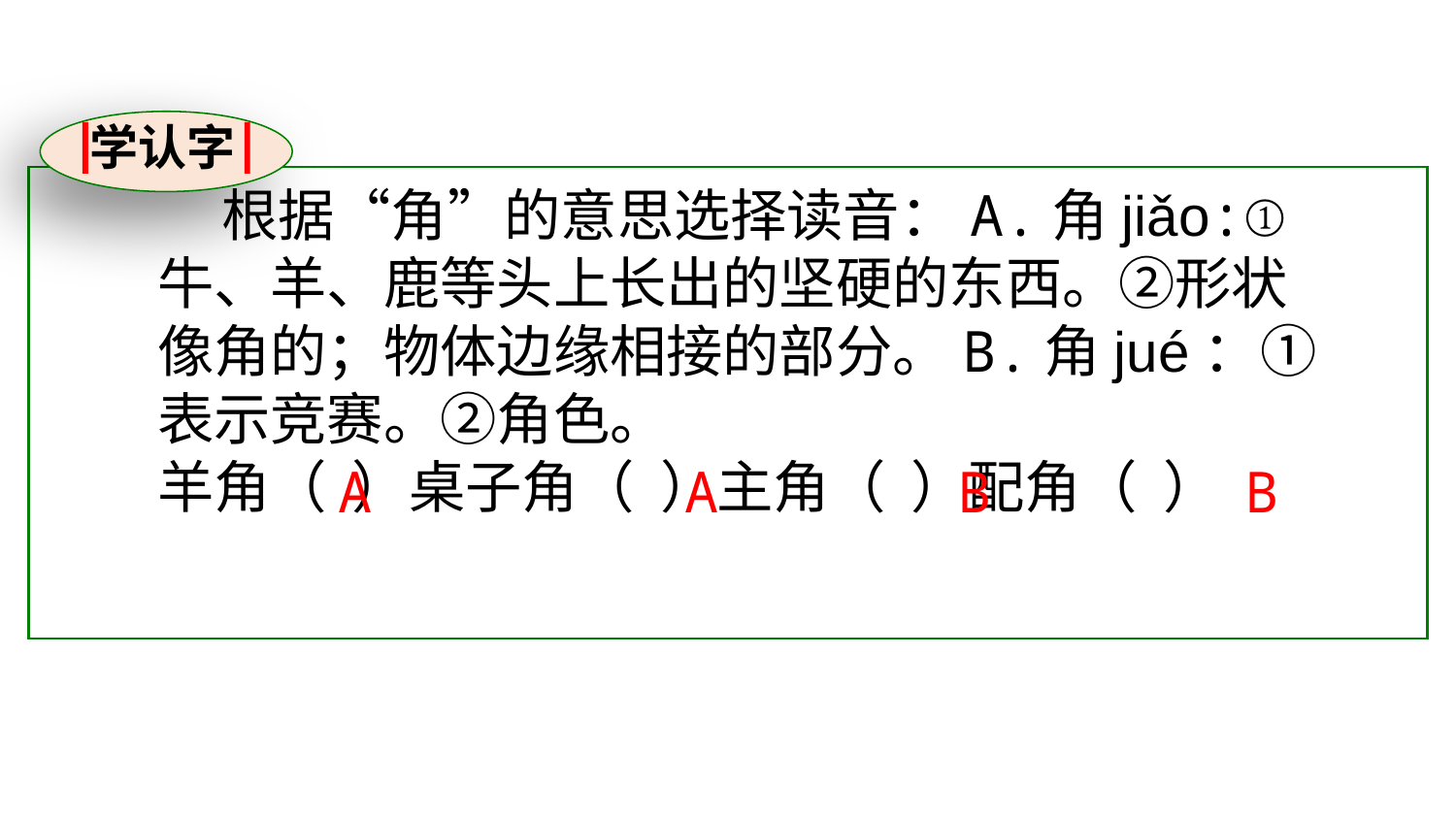

学认字

    根据“角”的意思选择读音：A.角jiǎo:①牛、羊、鹿等头上长出的坚硬的东西。②形状像角的；物体边缘相接的部分。B.角jué：①表示竞赛。②角色。
羊角（  ）桌子角（  ）主角（  ）配角（  ）
A
B
B
A